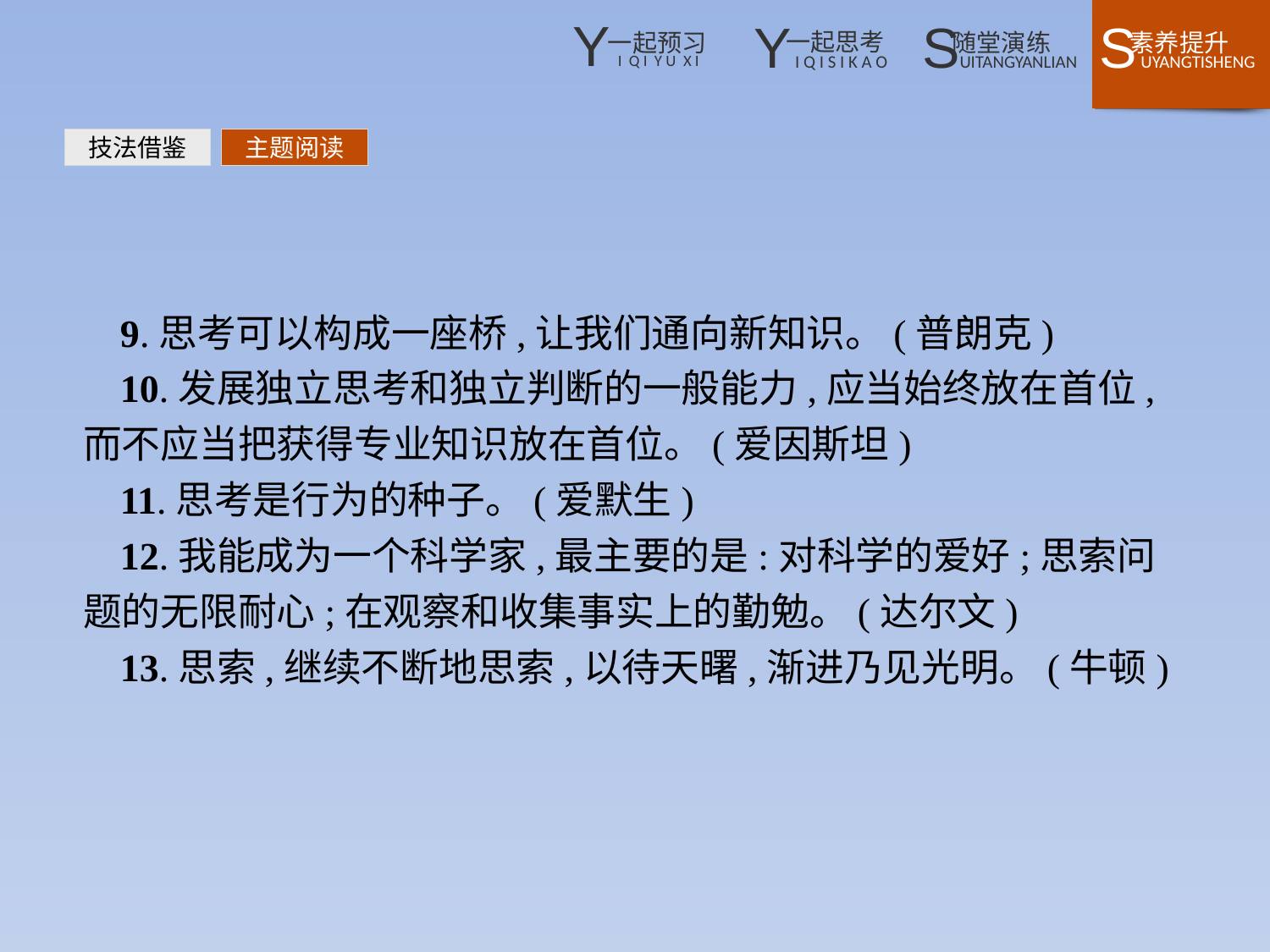

技法借鉴
主题阅读
9.思考可以构成一座桥,让我们通向新知识。(普朗克)
10.发展独立思考和独立判断的一般能力,应当始终放在首位,而不应当把获得专业知识放在首位。(爱因斯坦)
11.思考是行为的种子。(爱默生)
12.我能成为一个科学家,最主要的是:对科学的爱好;思索问题的无限耐心;在观察和收集事实上的勤勉。(达尔文)
13.思索,继续不断地思索,以待天曙,渐进乃见光明。(牛顿)